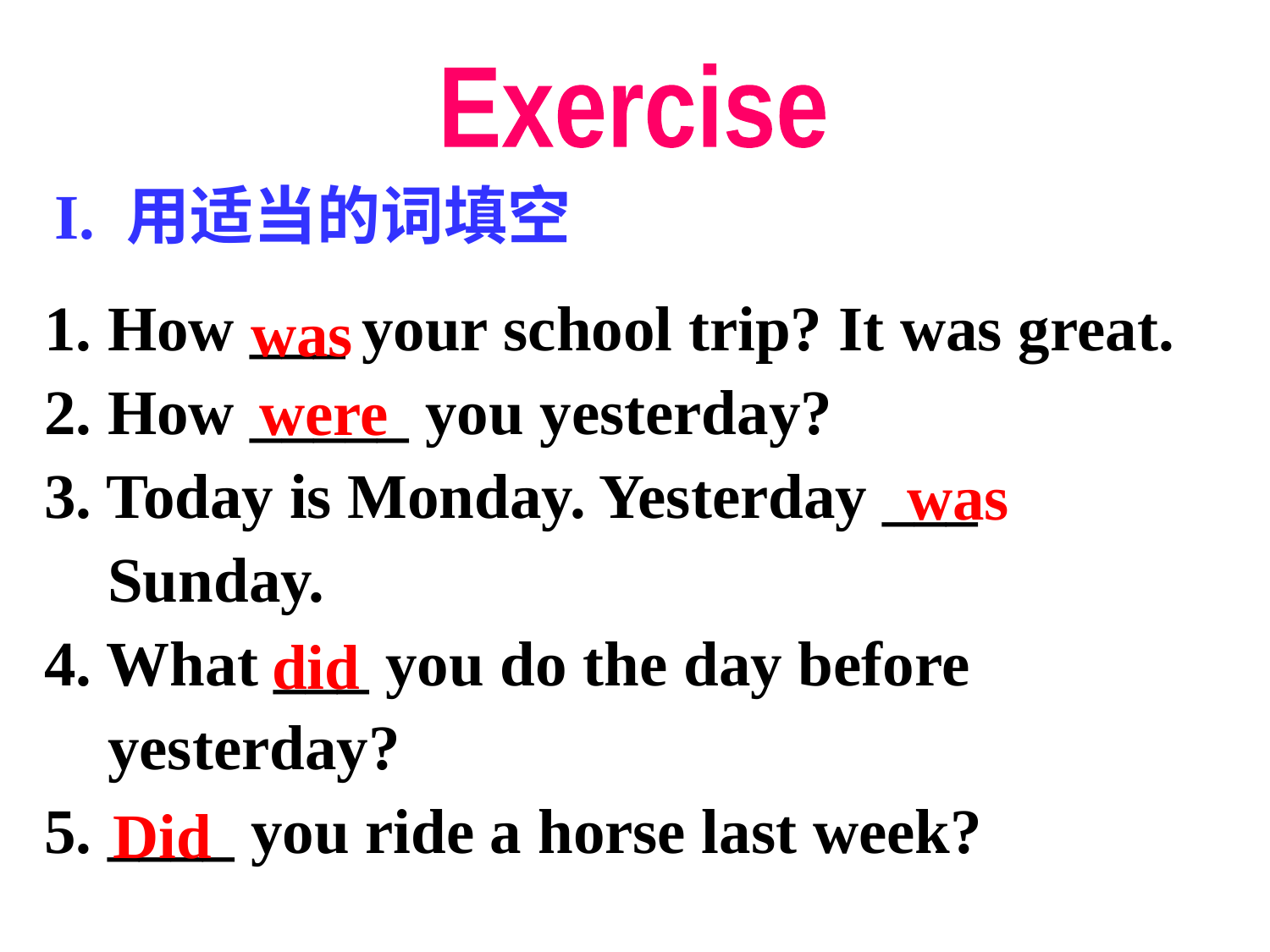

Exercise
I. 用适当的词填空
1. How ___ your school trip? It was great.
2. How _____ you yesterday?
3. Today is Monday. Yesterday ___ Sunday.
4. What ___ you do the day before yesterday?
____ you ride a horse last week?
 was
 were
 was
 did
 Did